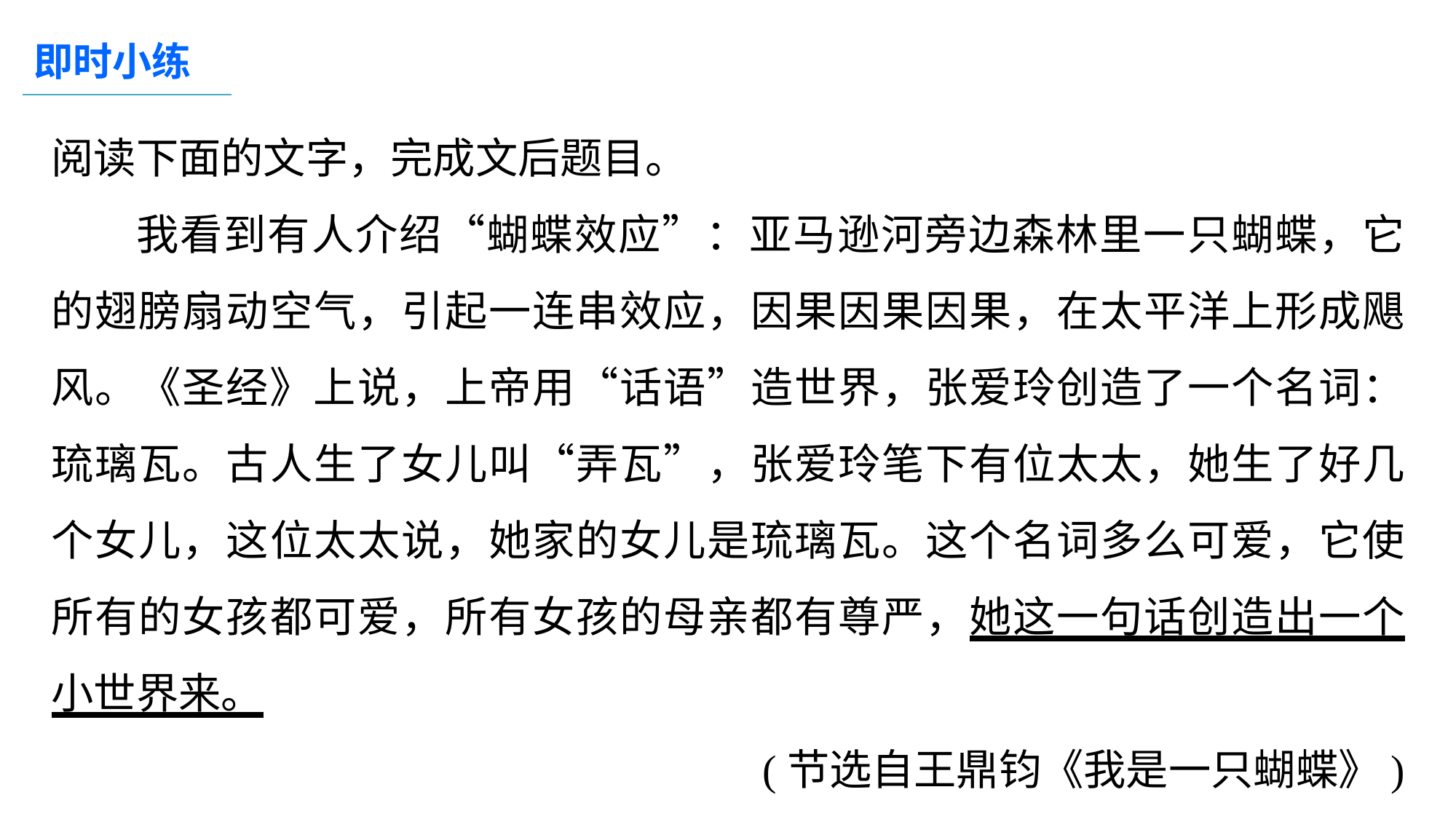

即时小练
阅读下面的文字，完成文后题目。
我看到有人介绍“蝴蝶效应”：亚马逊河旁边森林里一只蝴蝶，它的翅膀扇动空气，引起一连串效应，因果因果因果，在太平洋上形成飓风。《圣经》上说，上帝用“话语”造世界，张爱玲创造了一个名词：琉璃瓦。古人生了女儿叫“弄瓦”，张爱玲笔下有位太太，她生了好几个女儿，这位太太说，她家的女儿是琉璃瓦。这个名词多么可爱，它使所有的女孩都可爱，所有女孩的母亲都有尊严，她这一句话创造出一个小世界来。
(节选自王鼎钧《我是一只蝴蝶》)